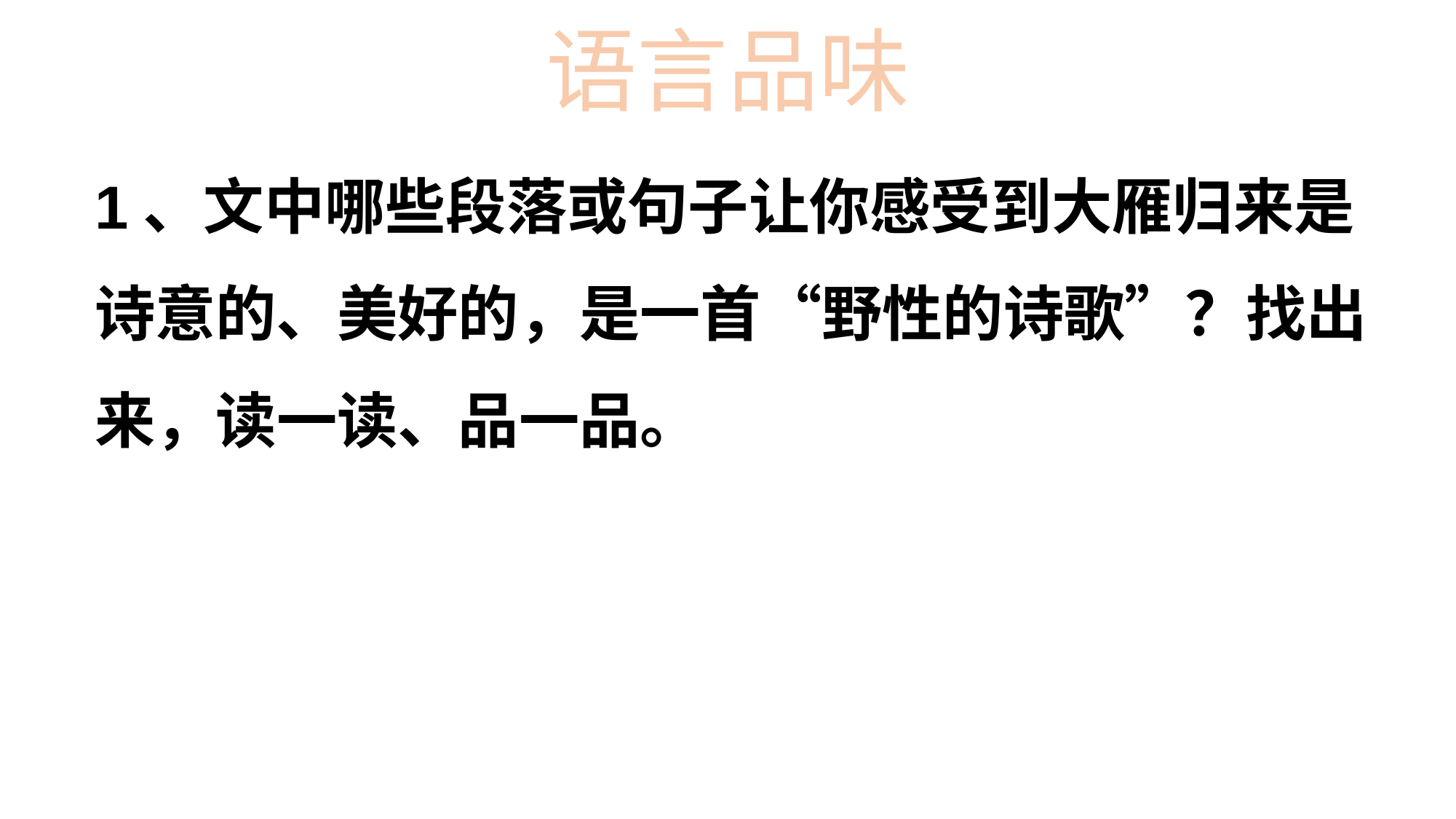

语言品味

1、文中哪些段落或句子让你感受到大雁归来是诗意的、美好的，是一首“野性的诗歌”？找出来，读一读、品一品。